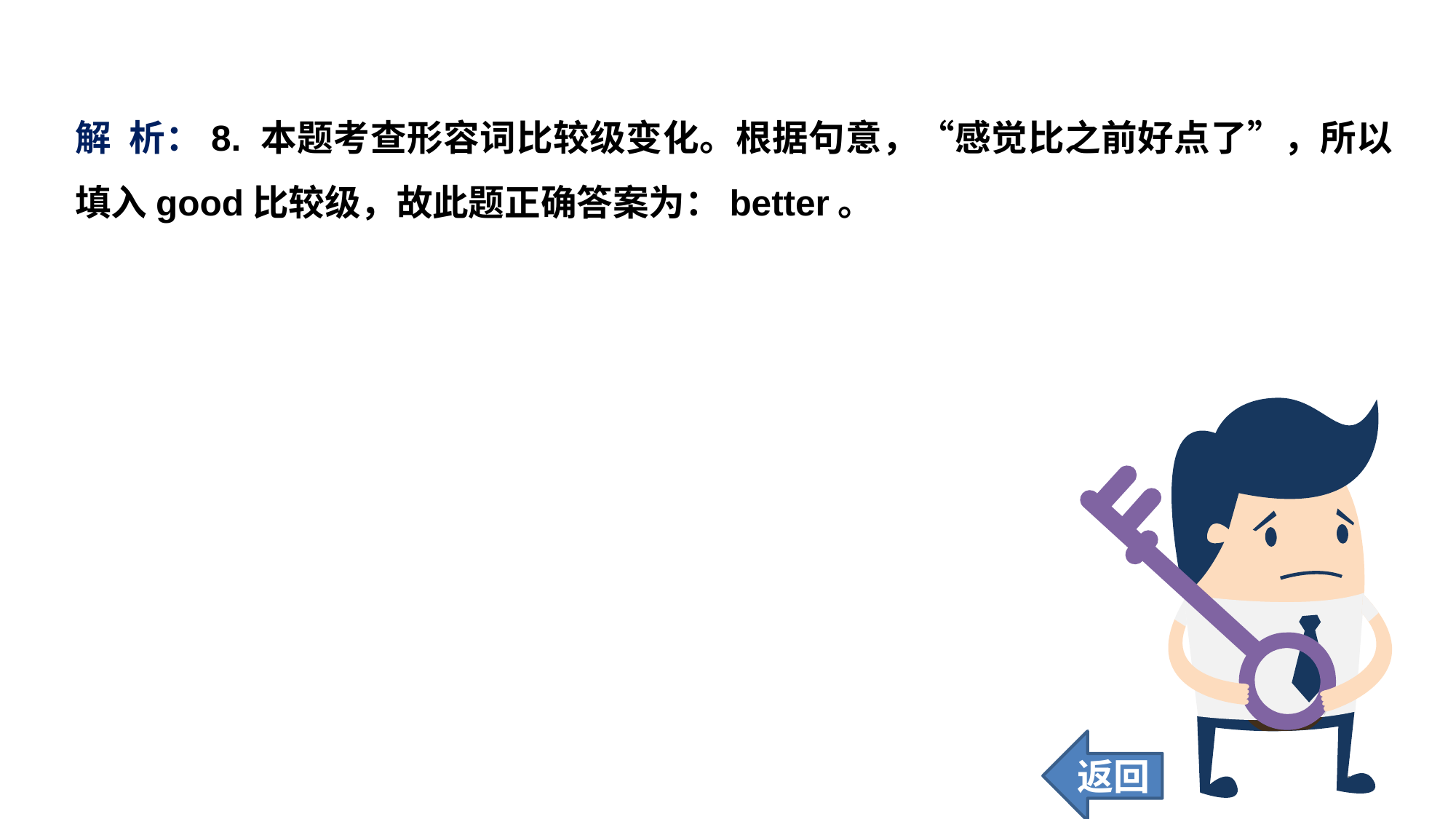

解  析：8. 本题考查形容词比较级变化。根据句意，“感觉比之前好点了”，所以填入good比较级，故此题正确答案为：better。

返回
120